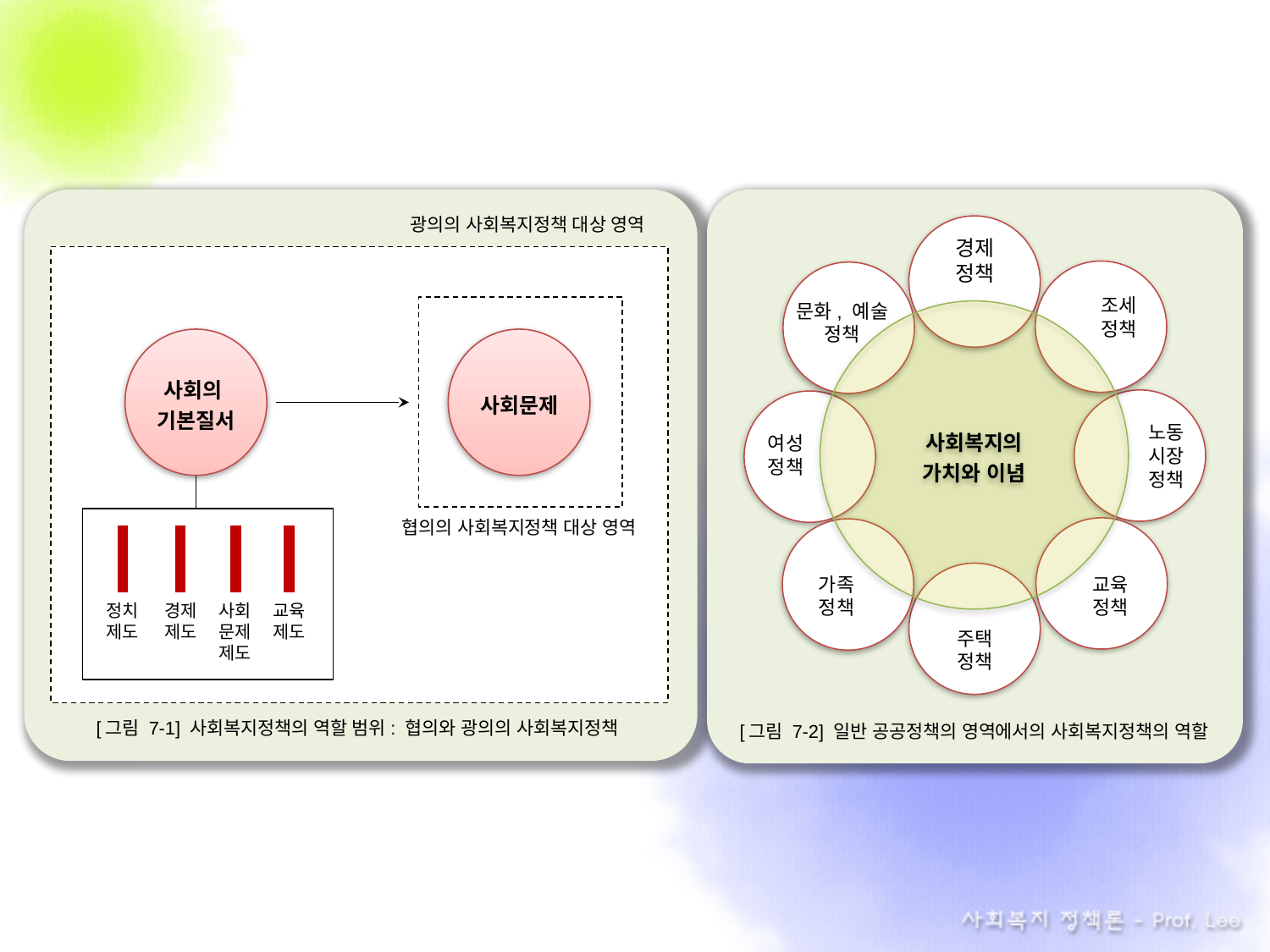

광의의 사회복지정책 대상 영역

사회의
기본질서
사회문제

협의의 사회복지정책 대상 영역
정치
제도
경제
제도
사회
문제
제도
교육
제도
[그림 7-1] 사회복지정책의 역할 범위: 협의와 광의의 사회복지정책

경제
정책

조세
정책
문화, 예술
정책
사회복지의
가치와 이념

노동
시장
정책
여성
정책

가족
정책
교육
정책
주택
정책
[그림 7-2] 일반 공공정책의 영역에서의 사회복지정책의 역할